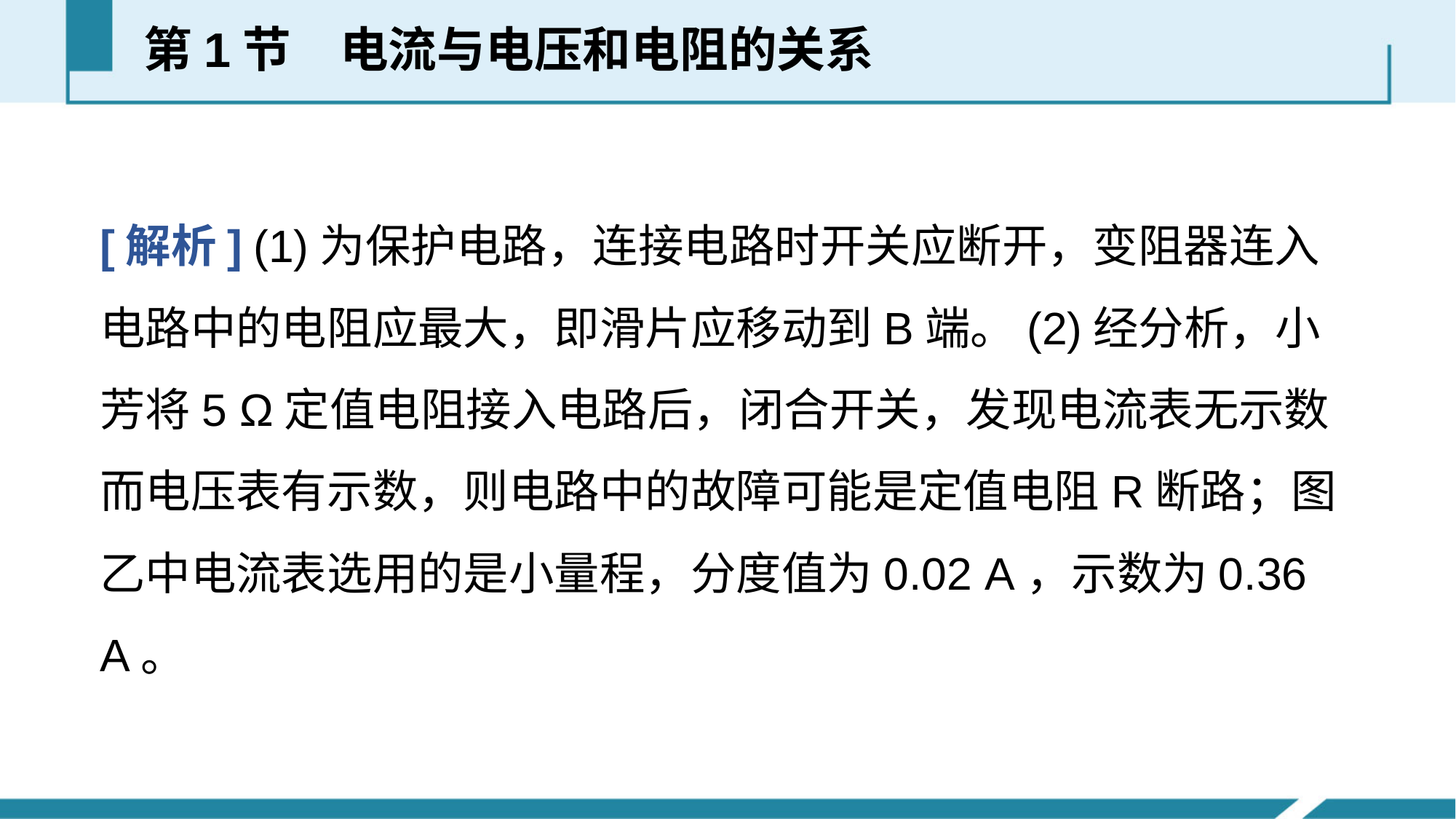

第1节　电流与电压和电阻的关系
[解析] (1)为保护电路，连接电路时开关应断开，变阻器连入电路中的电阻应最大，即滑片应移动到B端。(2)经分析，小芳将5 Ω定值电阻接入电路后，闭合开关，发现电流表无示数而电压表有示数，则电路中的故障可能是定值电阻R断路；图乙中电流表选用的是小量程，分度值为0.02 A，示数为0.36 A。